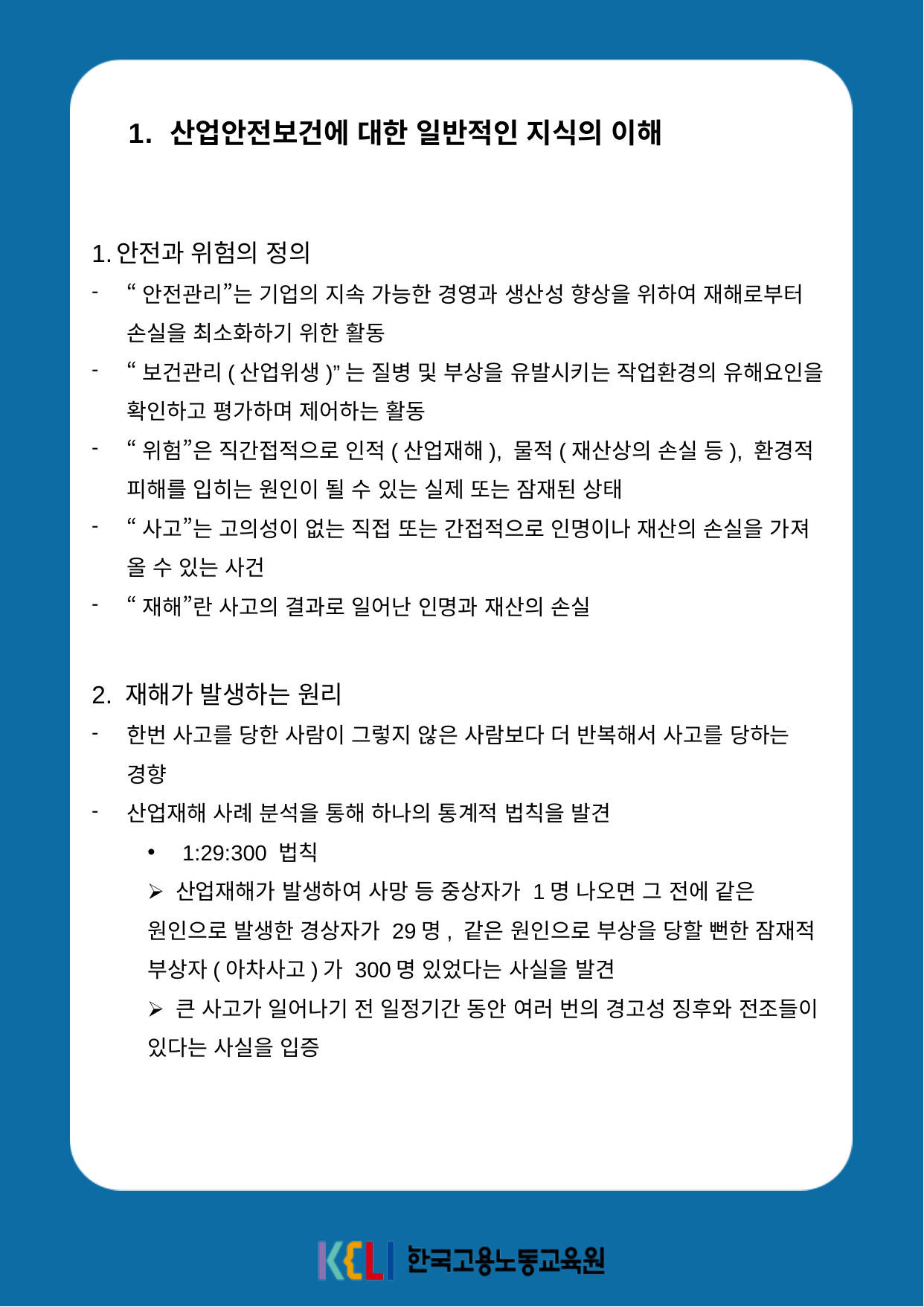

산업안전보건에 대한 일반적인 지식의 이해
안전과 위험의 정의
“안전관리”는 기업의 지속 가능한 경영과 생산성 향상을 위하여 재해로부터 손실을 최소화하기 위한 활동
“보건관리(산업위생)”는 질병 및 부상을 유발시키는 작업환경의 유해요인을 확인하고 평가하며 제어하는 활동
“위험”은 직간접적으로 인적(산업재해), 물적(재산상의 손실 등), 환경적 피해를 입히는 원인이 될 수 있는 실제 또는 잠재된 상태
“사고”는 고의성이 없는 직접 또는 간접적으로 인명이나 재산의 손실을 가져 올 수 있는 사건
“재해”란 사고의 결과로 일어난 인명과 재산의 손실

2. 재해가 발생하는 원리
한번 사고를 당한 사람이 그렇지 않은 사람보다 더 반복해서 사고를 당하는 경향
산업재해 사례 분석을 통해 하나의 통계적 법칙을 발견
1:29:300 법칙
⮚ 산업재해가 발생하여 사망 등 중상자가 1명 나오면 그 전에 같은 원인으로 발생한 경상자가 29명, 같은 원인으로 부상을 당할 뻔한 잠재적 부상자(아차사고)가 300명 있었다는 사실을 발견
⮚ 큰 사고가 일어나기 전 일정기간 동안 여러 번의 경고성 징후와 전조들이 있다는 사실을 입증